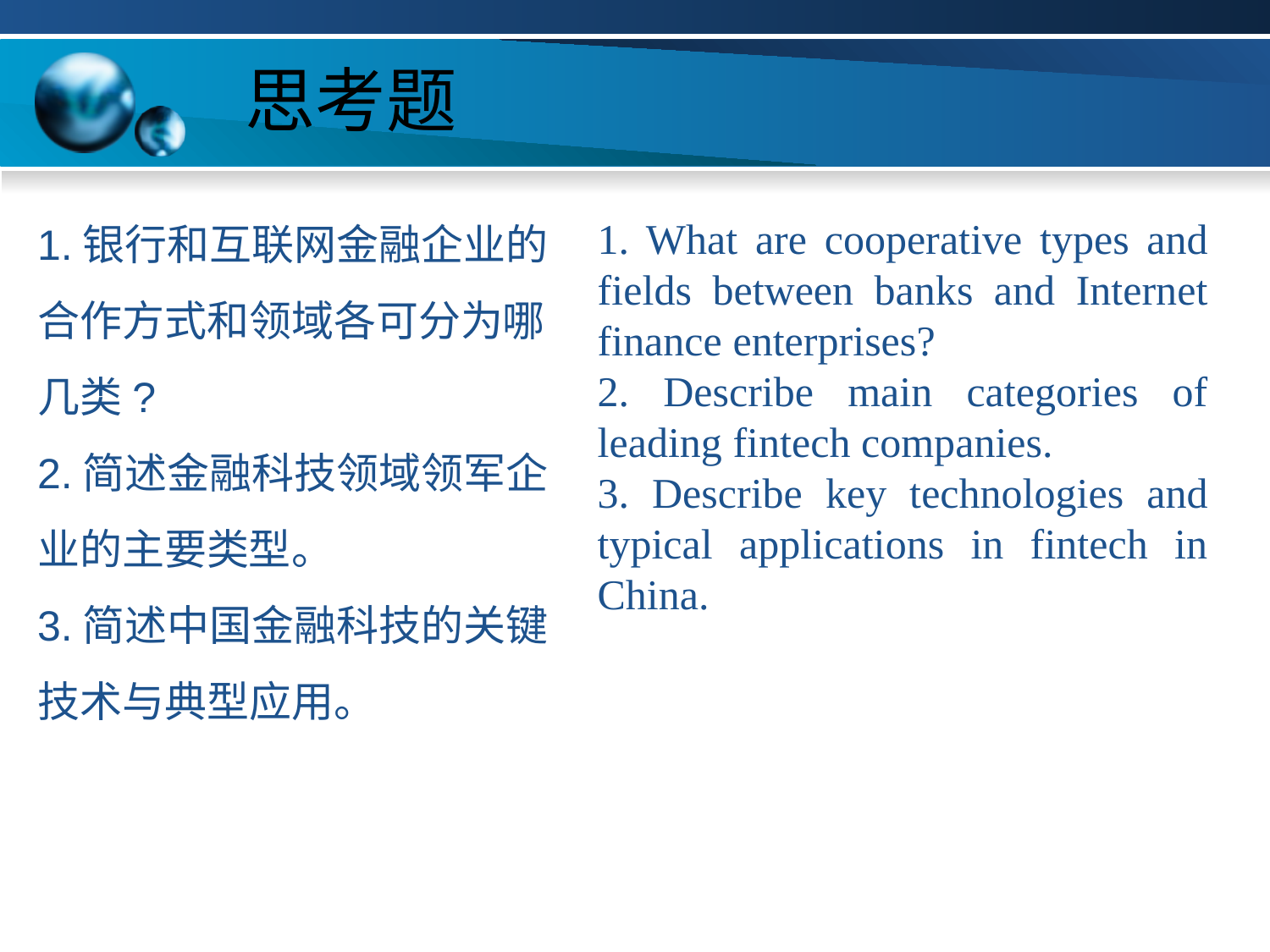

# 思考题
1.银行和互联网金融企业的合作方式和领域各可分为哪几类?
2.简述金融科技领域领军企业的主要类型。
3.简述中国金融科技的关键技术与典型应用。
1. What are cooperative types and fields between banks and Internet finance enterprises?
2. Describe main categories of leading fintech companies.
3. Describe key technologies and typical applications in fintech in China.